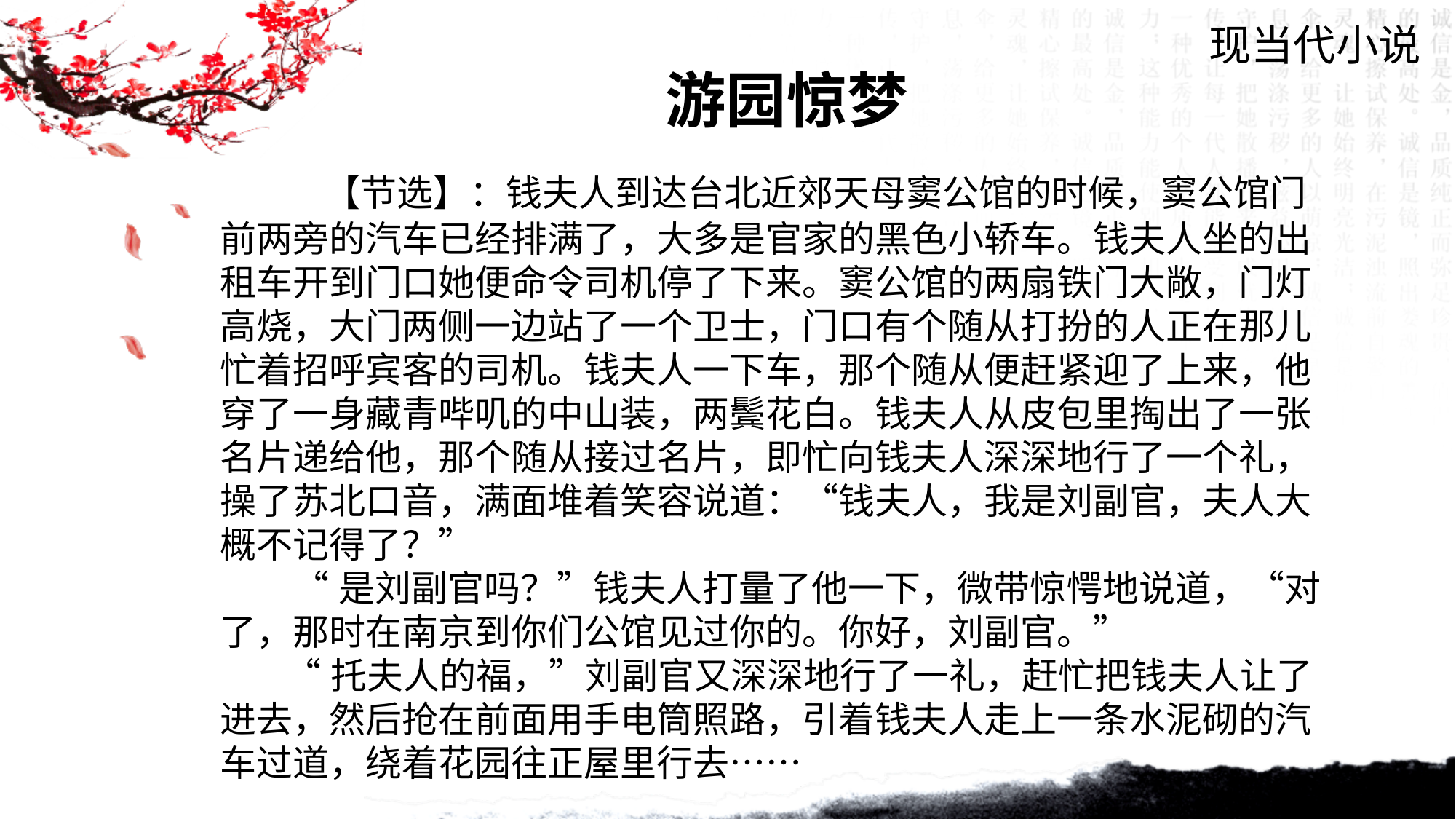

现当代小说
游园惊梦
          【节选】：钱夫人到达台北近郊天母窦公馆的时候，窦公馆门前两旁的汽车已经排满了，大多是官家的黑色小轿车。钱夫人坐的出租车开到门口她便命令司机停了下来。窦公馆的两扇铁门大敞，门灯高烧，大门两侧一边站了一个卫士，门口有个随从打扮的人正在那儿忙着招呼宾客的司机。钱夫人一下车，那个随从便赶紧迎了上来，他穿了一身藏青哔叽的中山装，两鬓花白。钱夫人从皮包里掏出了一张名片递给他，那个随从接过名片，即忙向钱夫人深深地行了一个礼，操了苏北口音，满面堆着笑容说道：“钱夫人，我是刘副官，夫人大概不记得了？”
         “是刘副官吗？”钱夫人打量了他一下，微带惊愕地说道，“对了，那时在南京到你们公馆见过你的。你好，刘副官。”
        “托夫人的福，”刘副官又深深地行了一礼，赶忙把钱夫人让了进去，然后抢在前面用手电筒照路，引着钱夫人走上一条水泥砌的汽车过道，绕着花园往正屋里行去……